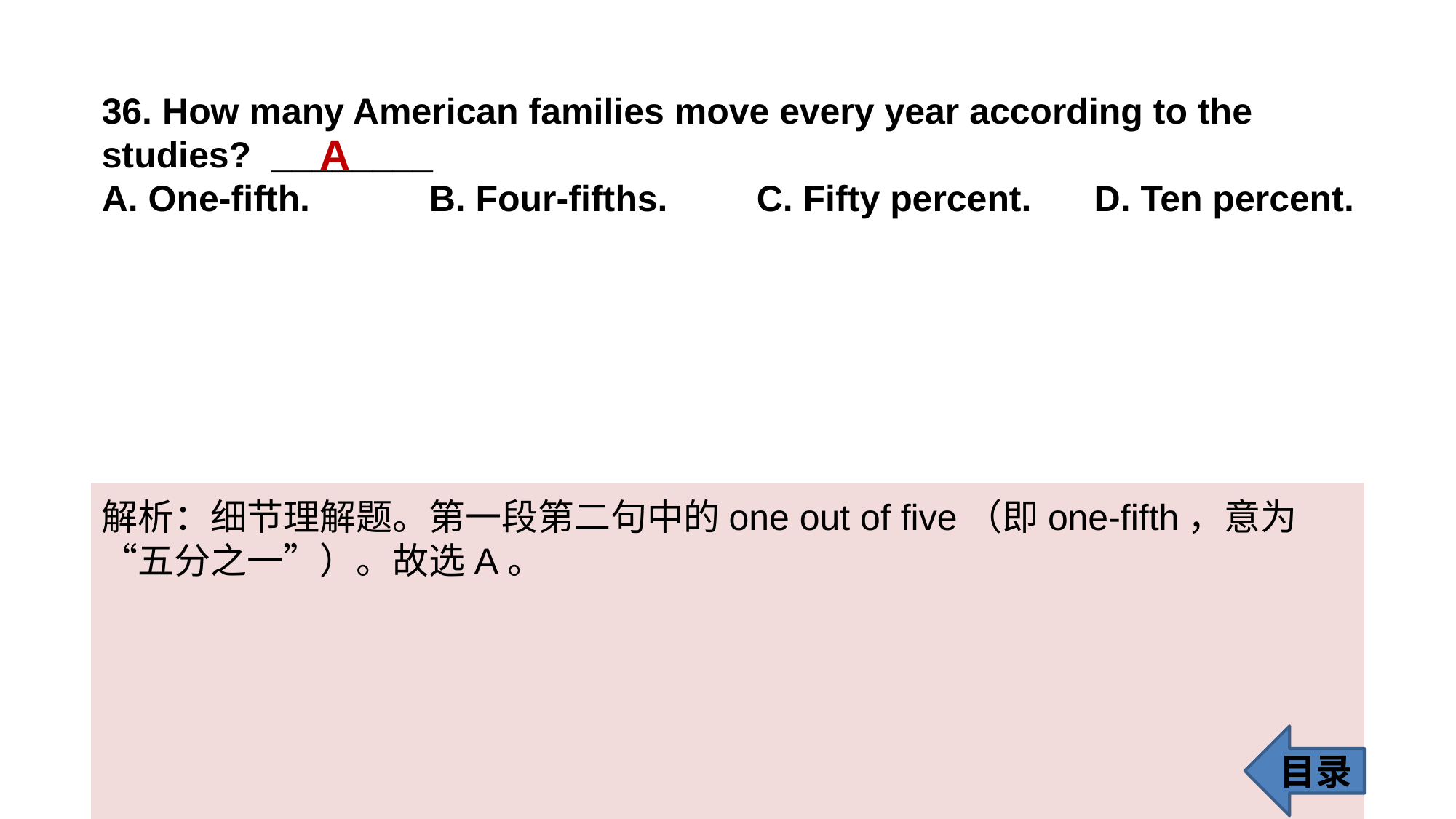

36. How many American families move every year according to the studies?  ________
A. One-fifth. 	B. Four-fifths. 	C. Fifty percent.	 D. Ten percent.
A

解析：细节理解题。第一段第二句中的one out of five（即one-fifth，意为“五分之一”）。故选A。
目录
39